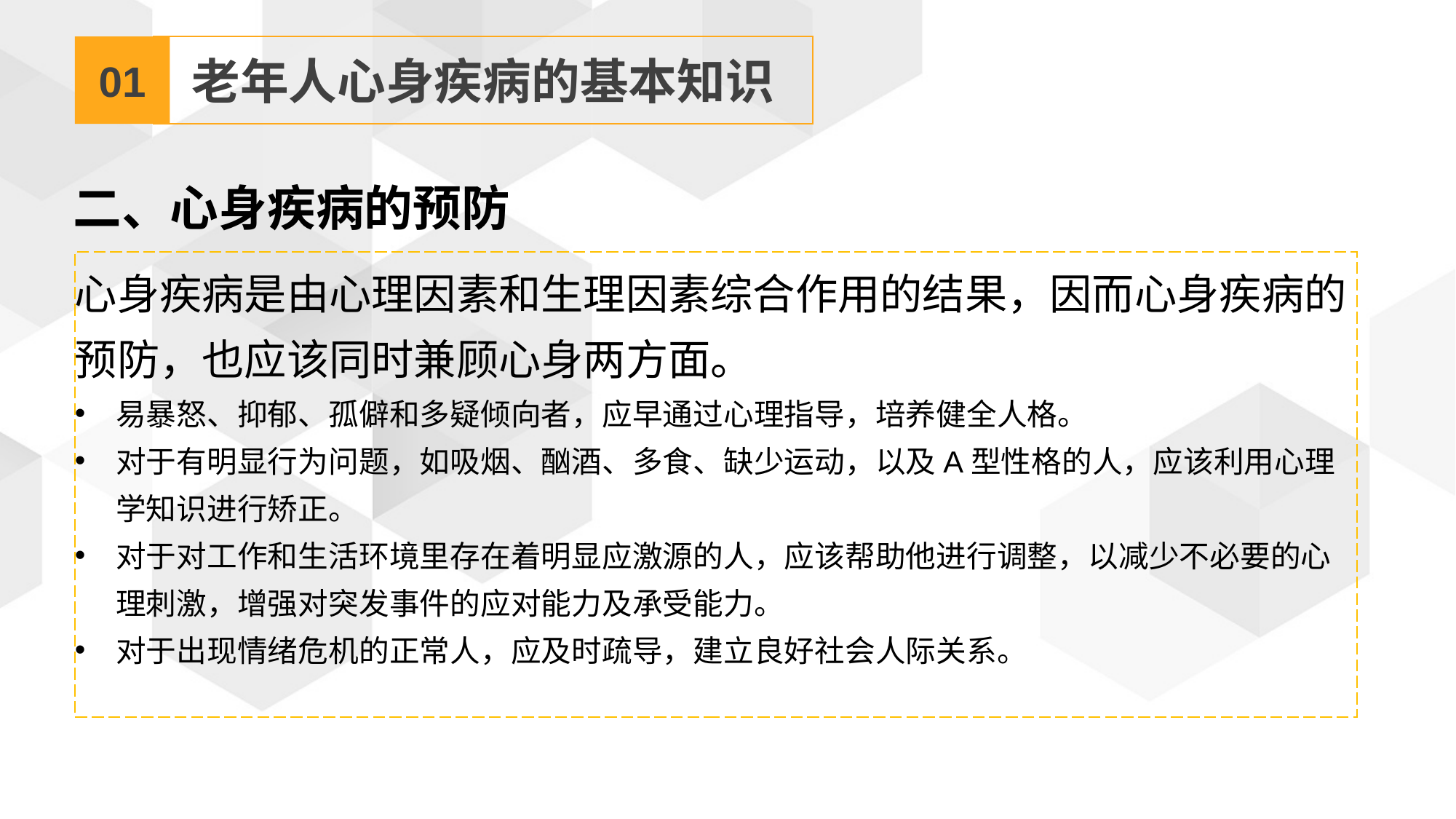

01
老年人心身疾病的基本知识
二、心身疾病的预防
心身疾病是由心理因素和生理因素综合作用的结果，因而心身疾病的预防，也应该同时兼顾心身两方面。
易暴怒、抑郁、孤僻和多疑倾向者，应早通过心理指导，培养健全人格。
对于有明显行为问题，如吸烟、酗酒、多食、缺少运动，以及A型性格的人，应该利用心理学知识进行矫正。
对于对工作和生活环境里存在着明显应激源的人，应该帮助他进行调整，以减少不必要的心理刺激，增强对突发事件的应对能力及承受能力。
对于出现情绪危机的正常人，应及时疏导，建立良好社会人际关系。